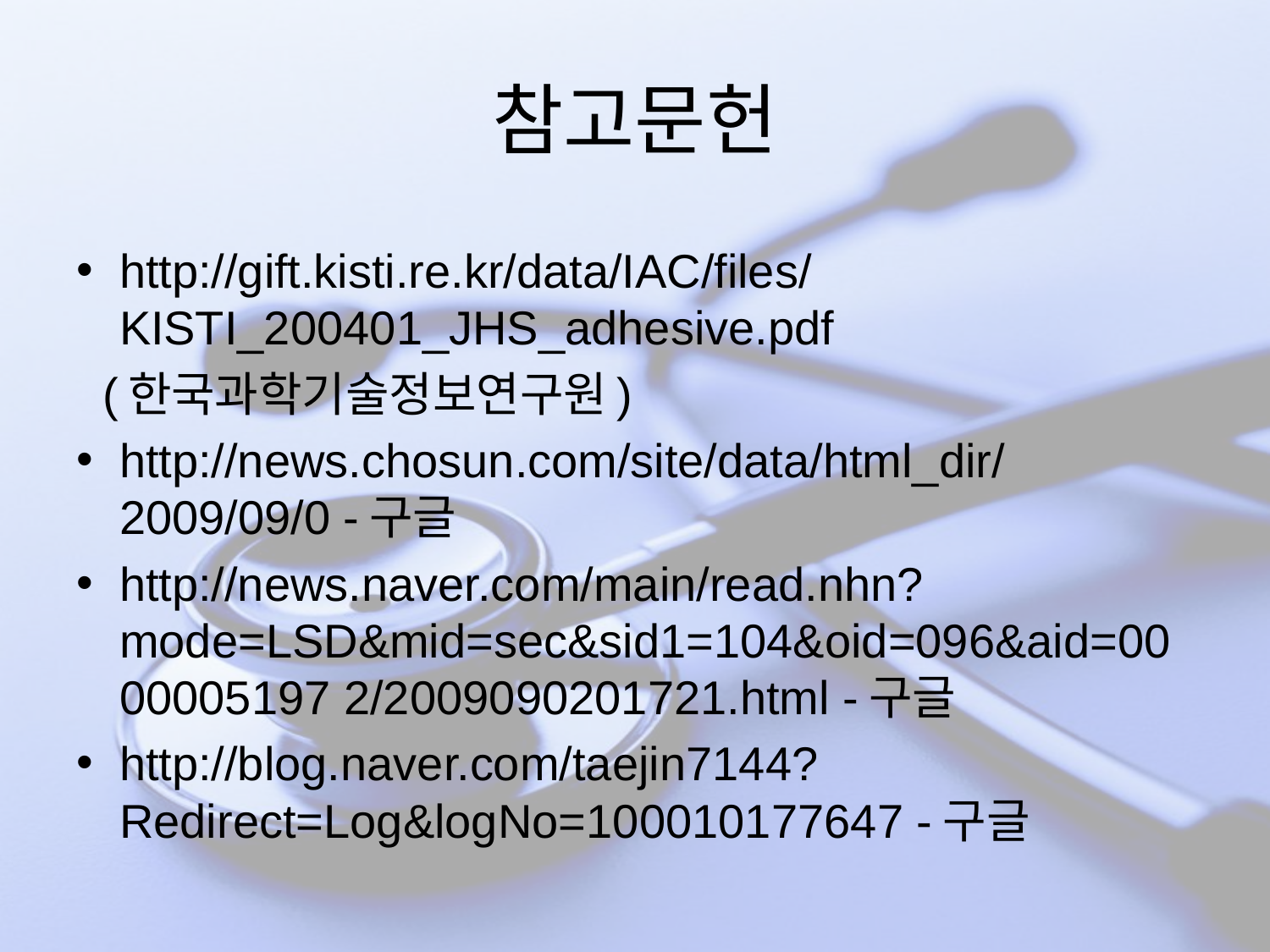

# 참고문헌
http://gift.kisti.re.kr/data/IAC/files/KISTI_200401_JHS_adhesive.pdf
  (한국과학기술정보연구원)
http://news.chosun.com/site/data/html_dir/2009/09/0 -구글
http://news.naver.com/main/read.nhn?mode=LSD&mid=sec&sid1=104&oid=096&aid=0000005197 2/2009090201721.html -구글
http://blog.naver.com/taejin7144?Redirect=Log&logNo=100010177647 -구글